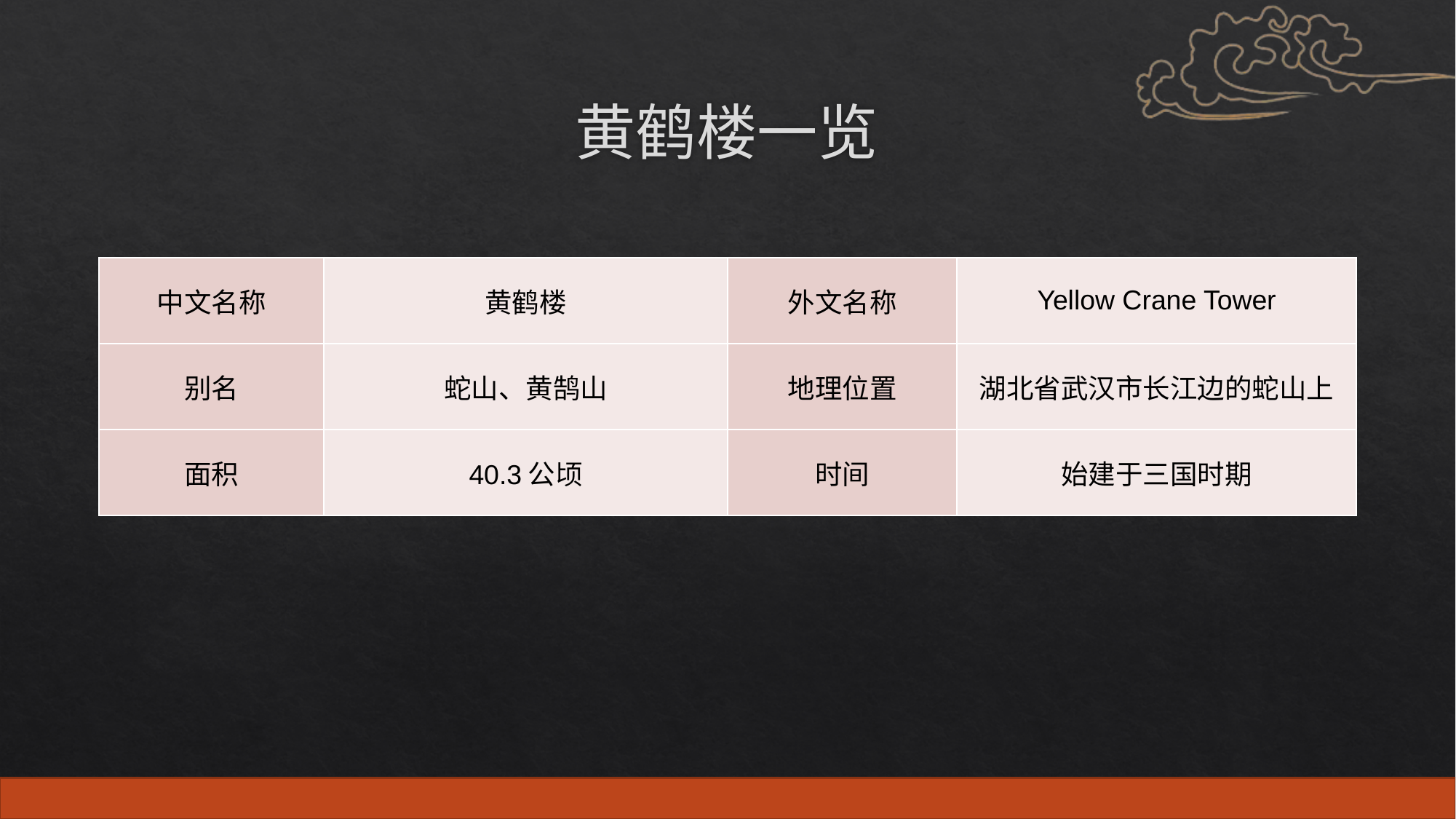

# 黄鹤楼一览
| 中文名称 | 黄鹤楼 | 外文名称 | Yellow Crane Tower |
| --- | --- | --- | --- |
| 别名 | 蛇山、黄鹄山 | 地理位置 | 湖北省武汉市长江边的蛇山上 |
| 面积 | 40.3公顷 | 时间 | 始建于三国时期 |